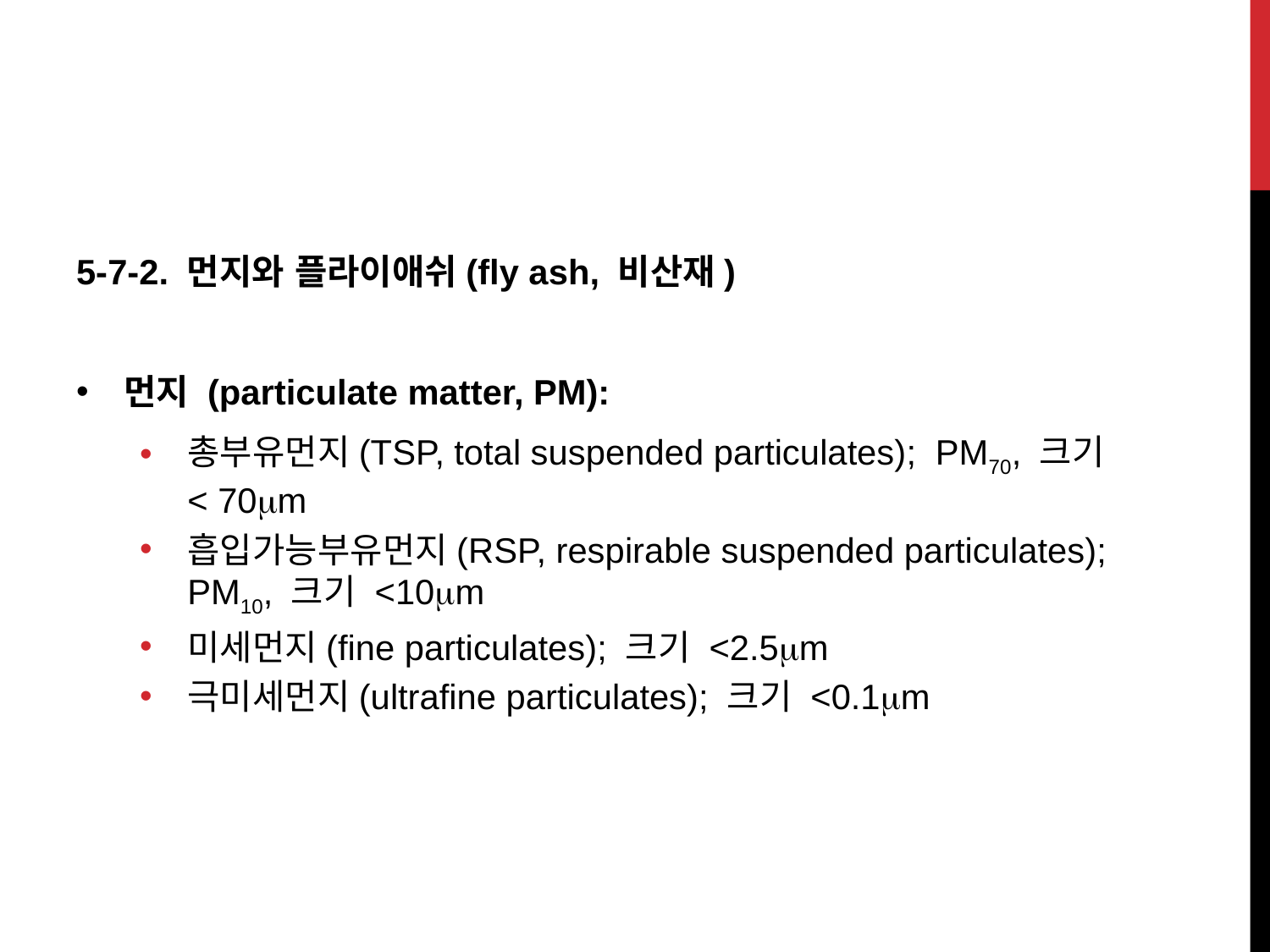

5-7-2. 먼지와 플라이애쉬(fly ash, 비산재)

먼지 (particulate matter, PM):
총부유먼지(TSP, total suspended particulates);  PM70, 크기< 70μm
흡입가능부유먼지(RSP, respirable suspended particulates); PM10, 크기 <10μm
미세먼지(fine particulates); 크기 <2.5μm
극미세먼지(ultrafine particulates); 크기 <0.1μm